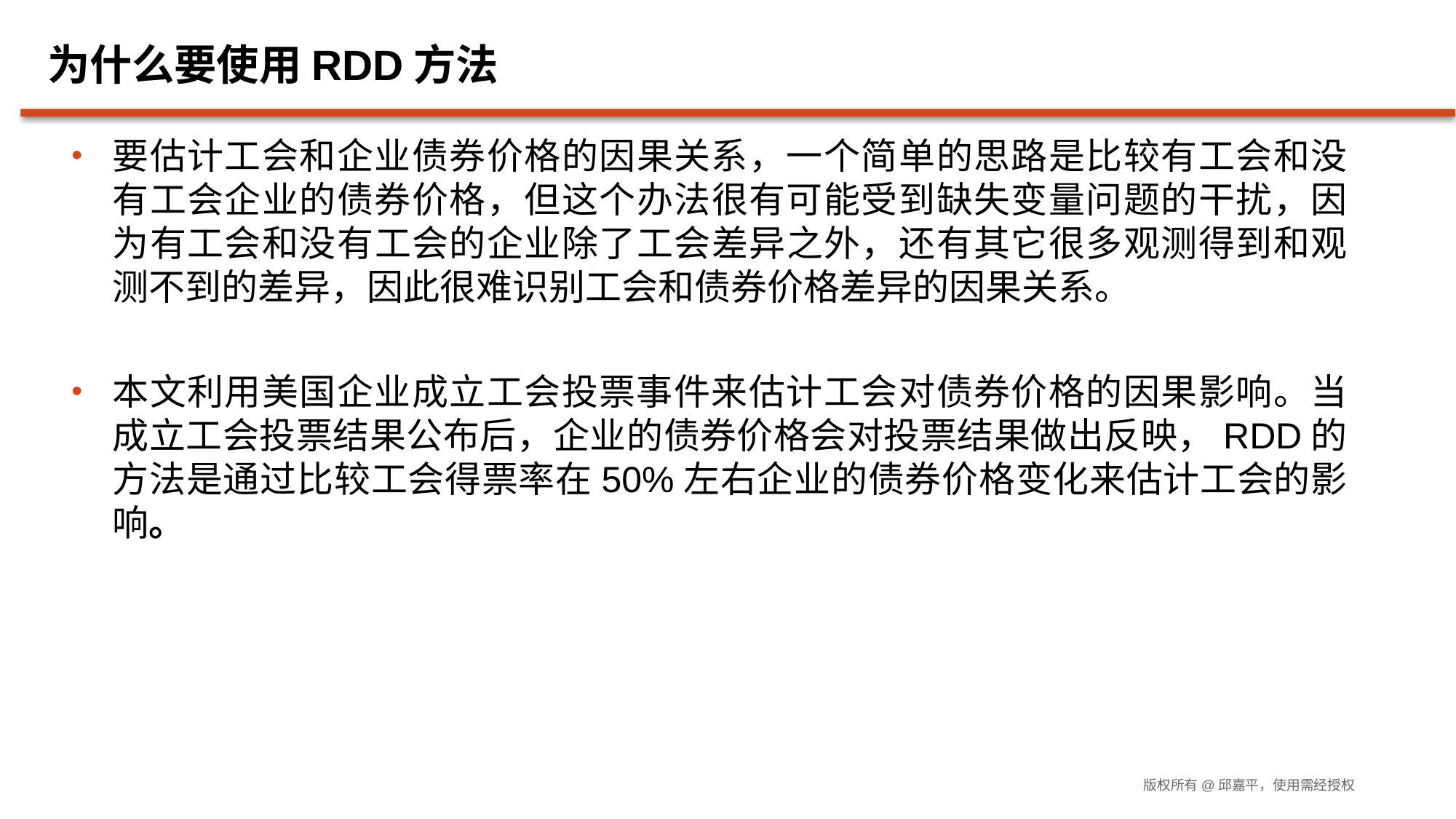

# 为什么要使用RDD方法
要估计工会和企业债券价格的因果关系，一个简单的思路是比较有工会和没有工会企业的债券价格，但这个办法很有可能受到缺失变量问题的干扰，因为有工会和没有工会的企业除了工会差异之外，还有其它很多观测得到和观测不到的差异，因此很难识别工会和债券价格差异的因果关系。

本文利用美国企业成立工会投票事件来估计工会对债券价格的因果影响。当成立工会投票结果公布后，企业的债券价格会对投票结果做出反映，RDD的方法是通过比较工会得票率在50%左右企业的债券价格变化来估计工会的影响。

版权所有@邱嘉平，使用需经授权